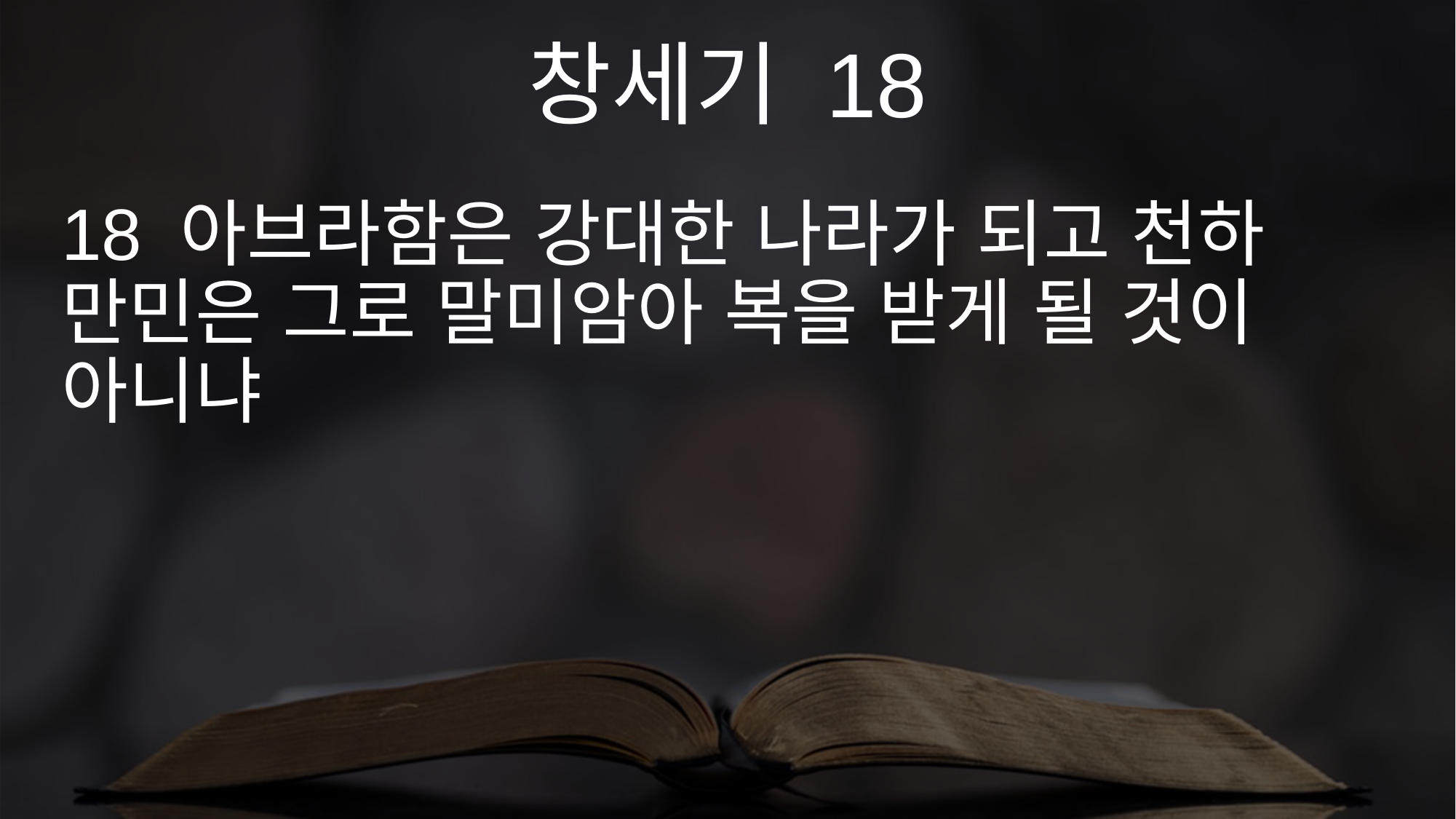

창세기 18
18 아브라함은 강대한 나라가 되고 천하 만민은 그로 말미암아 복을 받게 될 것이 아니냐